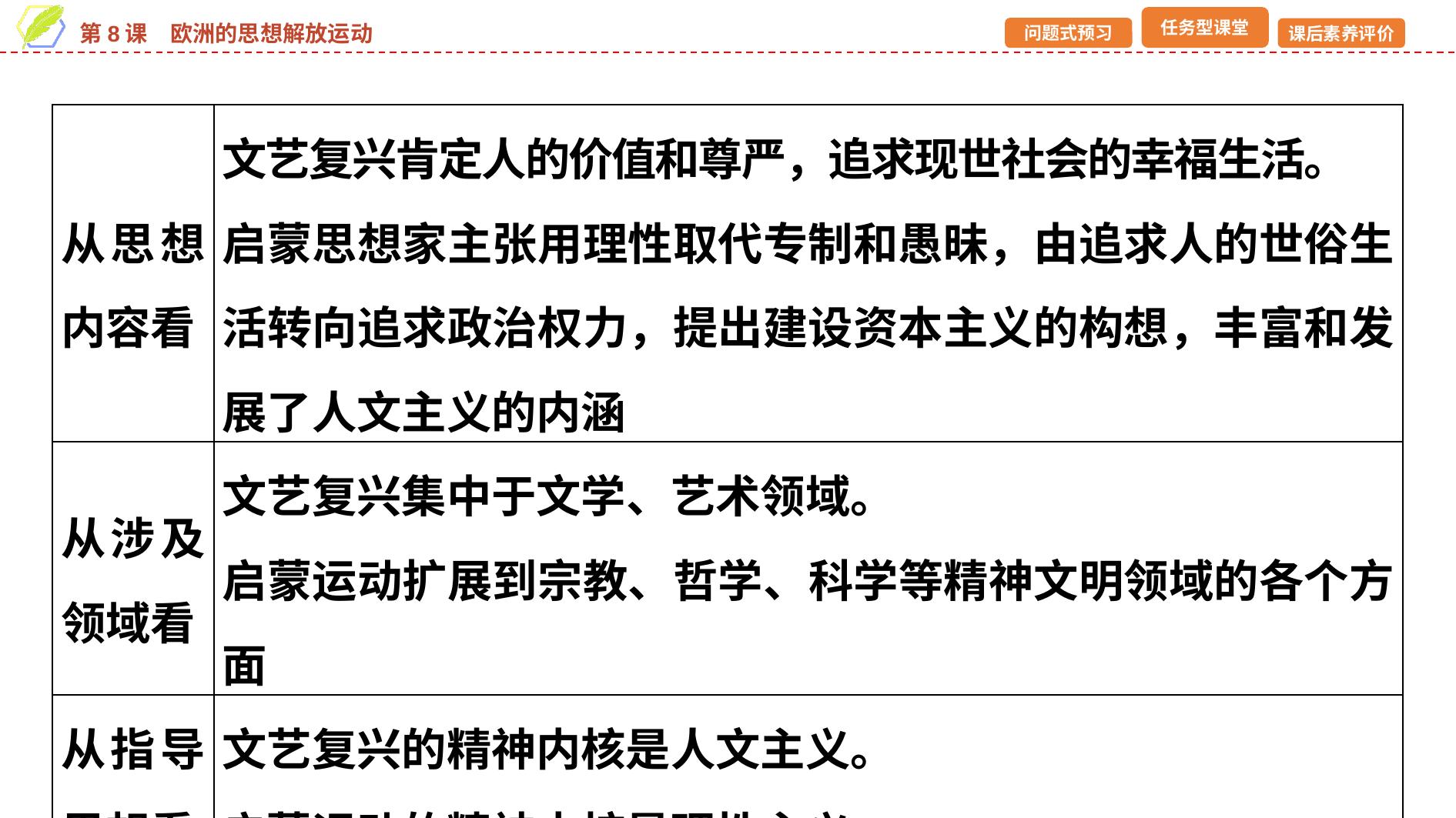

| 从思想内容看 | 文艺复兴肯定人的价值和尊严，追求现世社会的幸福生活。 启蒙思想家主张用理性取代专制和愚昧，由追求人的世俗生活转向追求政治权力，提出建设资本主义的构想，丰富和发展了人文主义的内涵 |
| --- | --- |
| 从涉及领域看 | 文艺复兴集中于文学、艺术领域。 启蒙运动扩展到宗教、哲学、科学等精神文明领域的各个方面 |
| 从指导思想看 | 文艺复兴的精神内核是人文主义。 启蒙运动的精神内核是理性主义 |